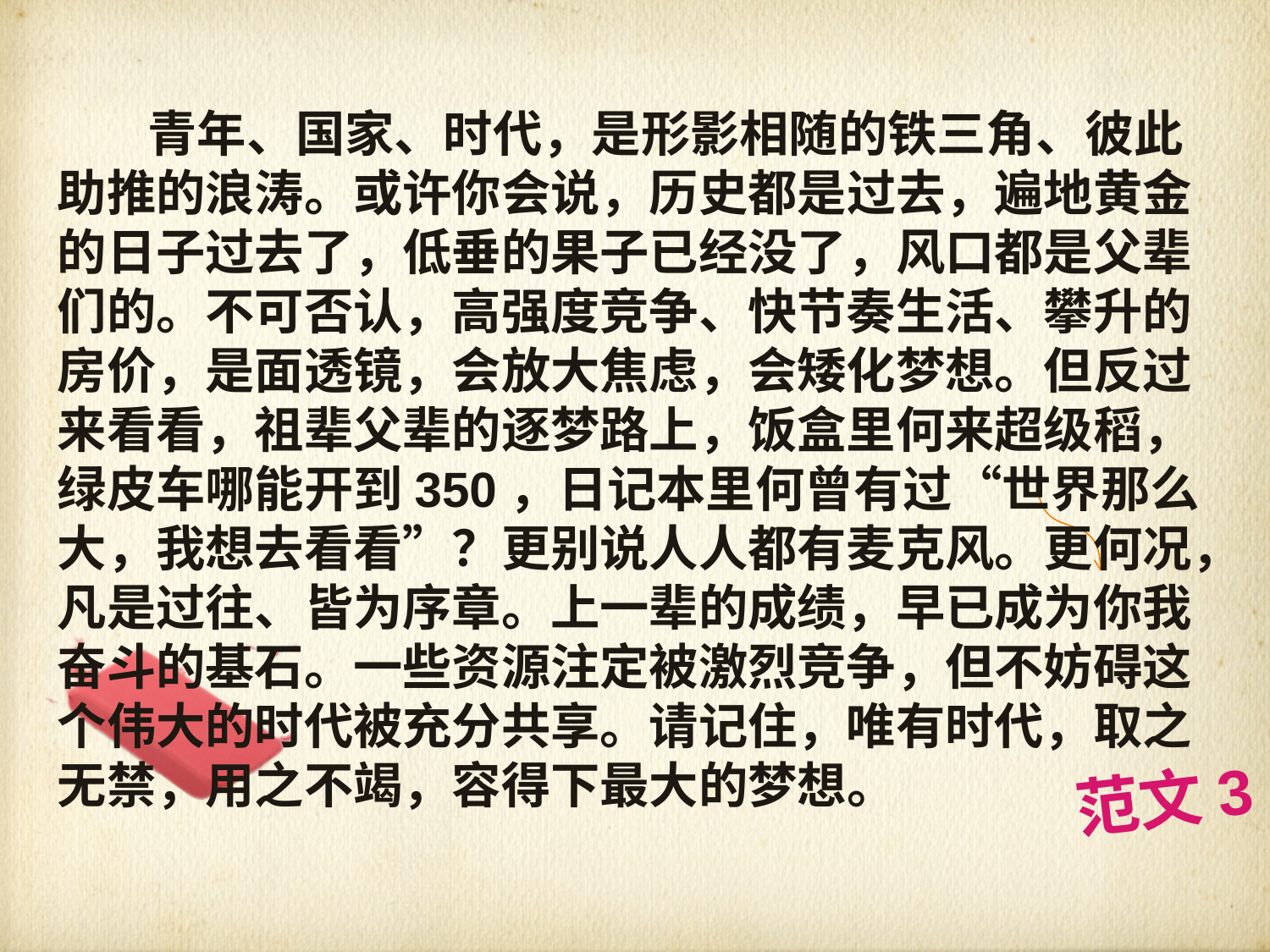

青年、国家、时代，是形影相随的铁三角、彼此助推的浪涛。或许你会说，历史都是过去，遍地黄金的日子过去了，低垂的果子已经没了，风口都是父辈们的。不可否认，高强度竞争、快节奏生活、攀升的房价，是面透镜，会放大焦虑，会矮化梦想。但反过来看看，祖辈父辈的逐梦路上，饭盒里何来超级稻，绿皮车哪能开到350，日记本里何曾有过“世界那么大，我想去看看”？更别说人人都有麦克风。更何况，凡是过往、皆为序章。上一辈的成绩，早已成为你我奋斗的基石。一些资源注定被激烈竞争，但不妨碍这个伟大的时代被充分共享。请记住，唯有时代，取之无禁，用之不竭，容得下最大的梦想。
范文3